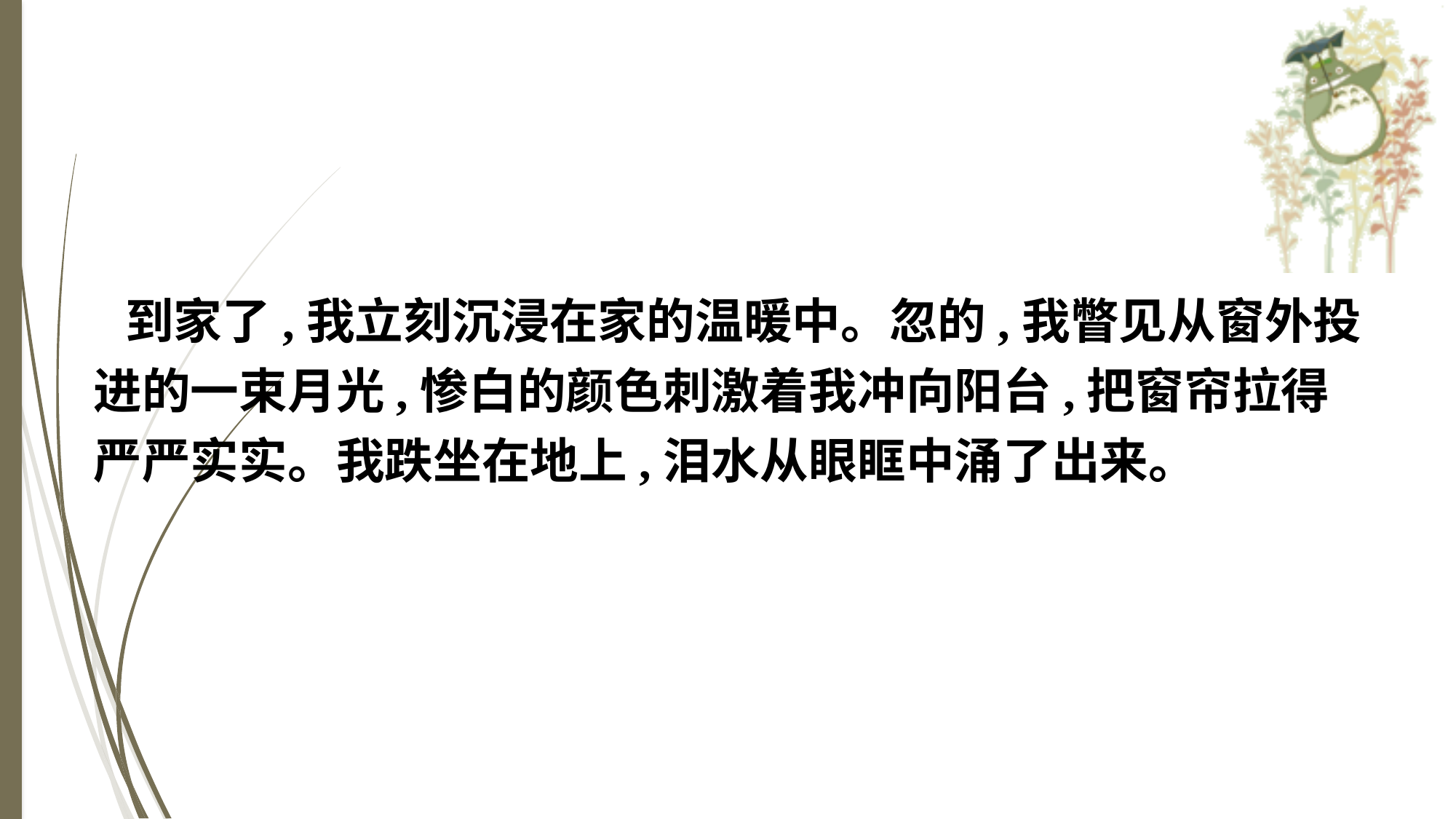

到家了,我立刻沉浸在家的温暖中。忽的,我瞥见从窗外投进的一束月光,惨白的颜色刺激着我冲向阳台,把窗帘拉得严严实实。我跌坐在地上,泪水从眼眶中涌了出来。